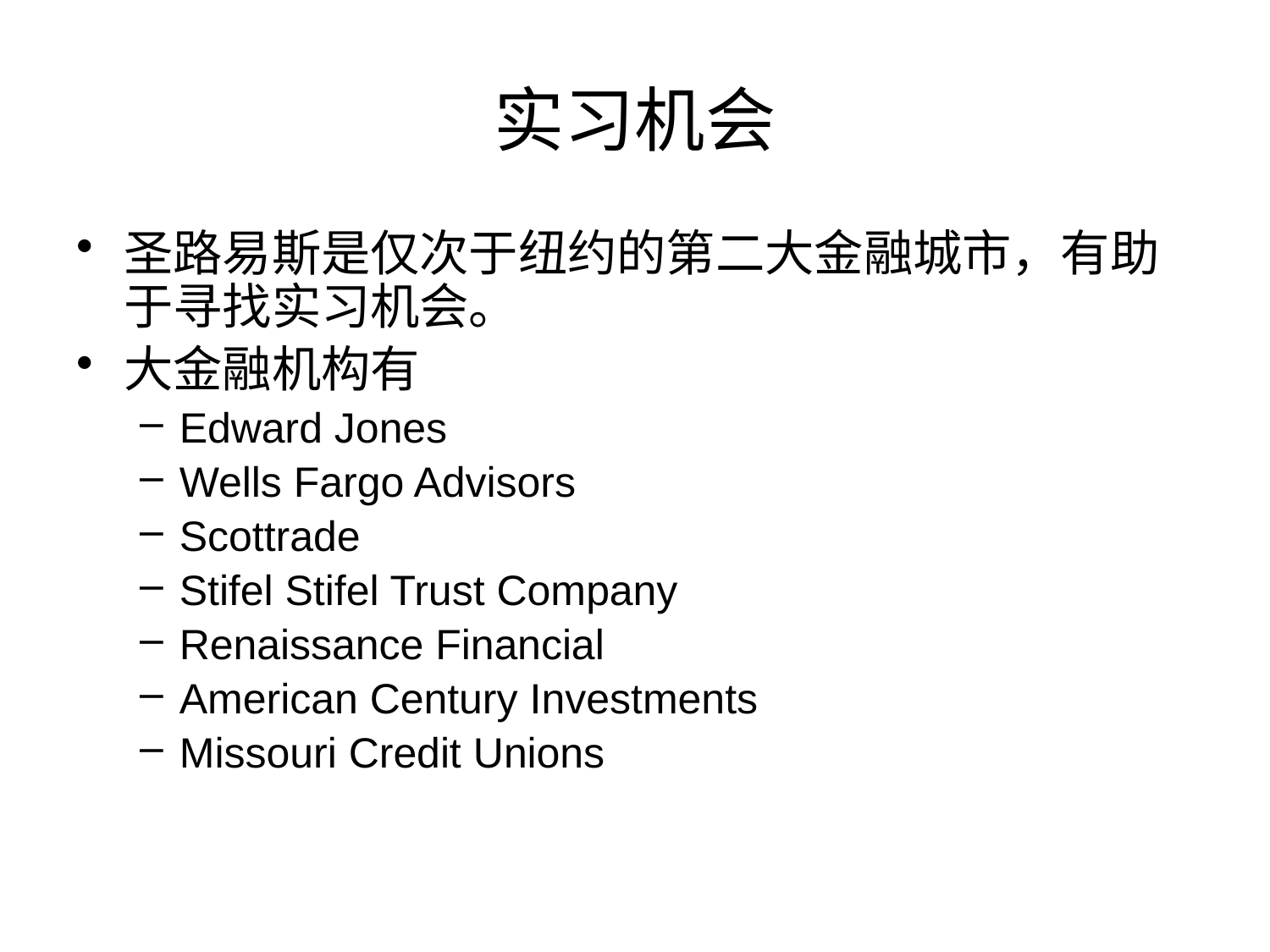

# 实习机会
圣路易斯是仅次于纽约的第二大金融城市，有助于寻找实习机会。
大金融机构有
Edward Jones
Wells Fargo Advisors
Scottrade
Stifel Stifel Trust Company
Renaissance Financial
American Century Investments
Missouri Credit Unions